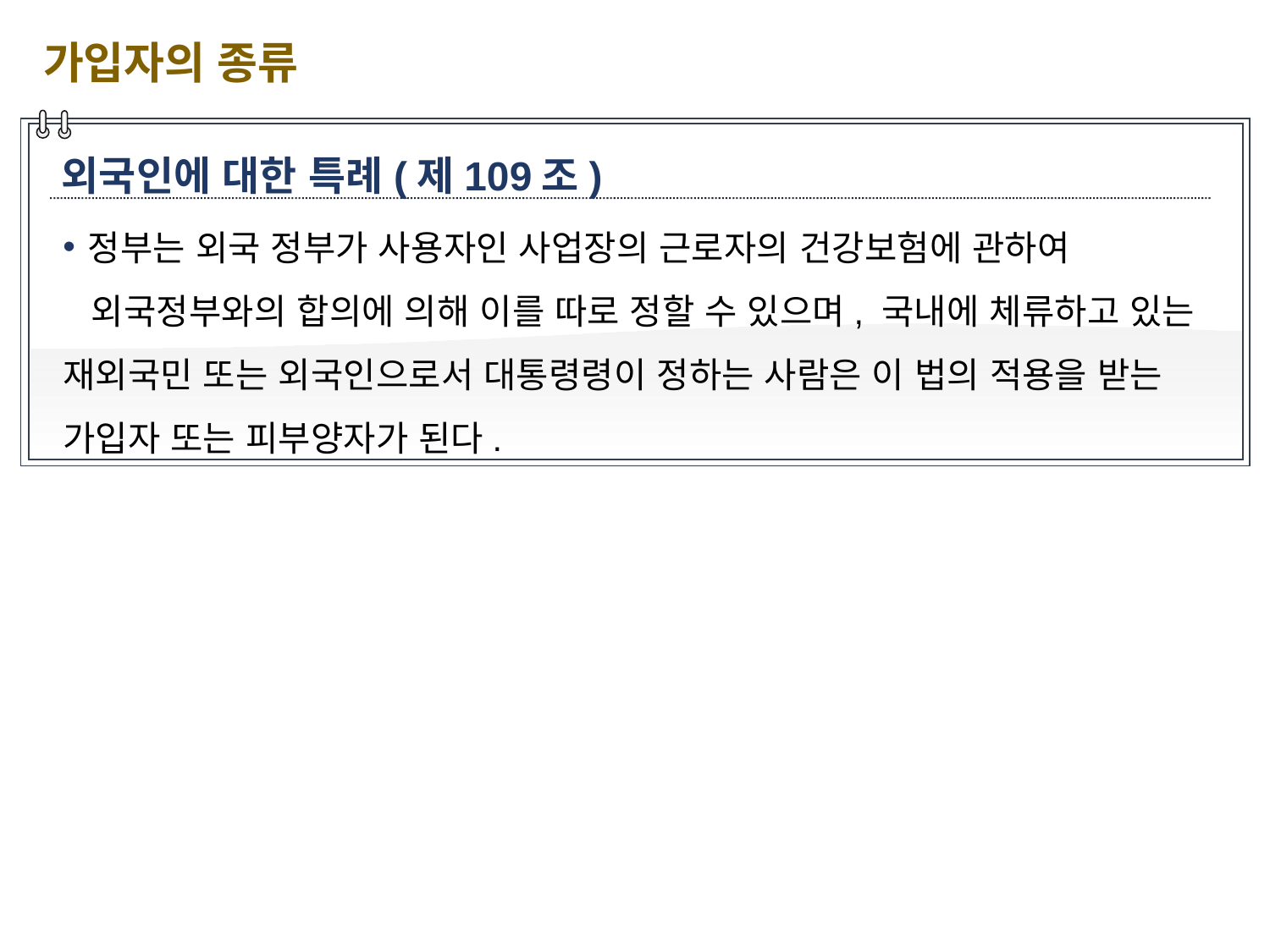

가입자의 종류

외국인에 대한 특례(제109조)

정부는 외국 정부가 사용자인 사업장의 근로자의 건강보험에 관하여
  외국정부와의 합의에 의해 이를 따로 정할 수 있으며, 국내에 체류하고 있는 재외국민 또는 외국인으로서 대통령령이 정하는 사람은 이 법의 적용을 받는 가입자 또는 피부양자가 된다.